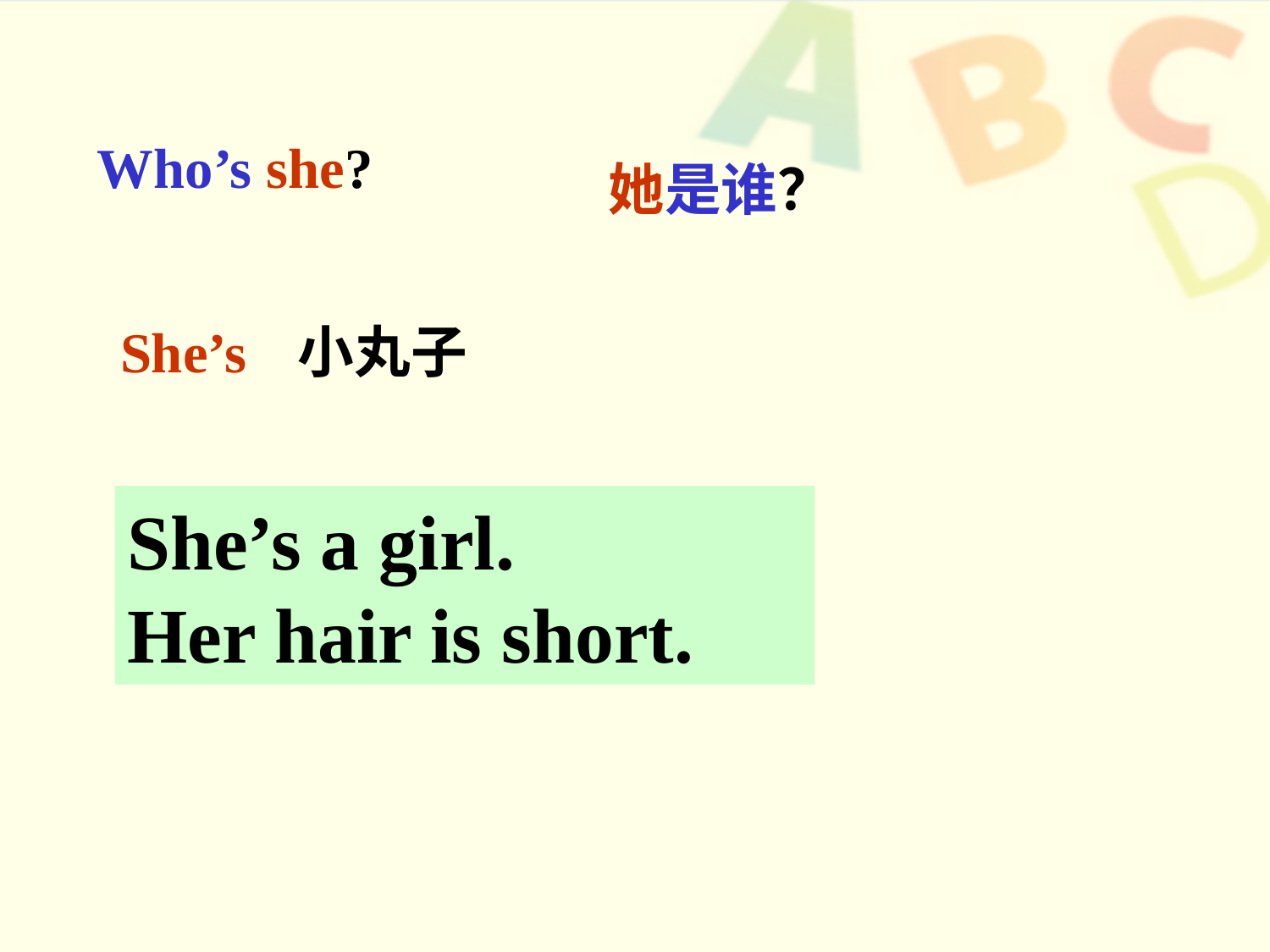

Who’s she?
她是谁？
She’s  小丸子
She’s a girl.
Her hair is short.